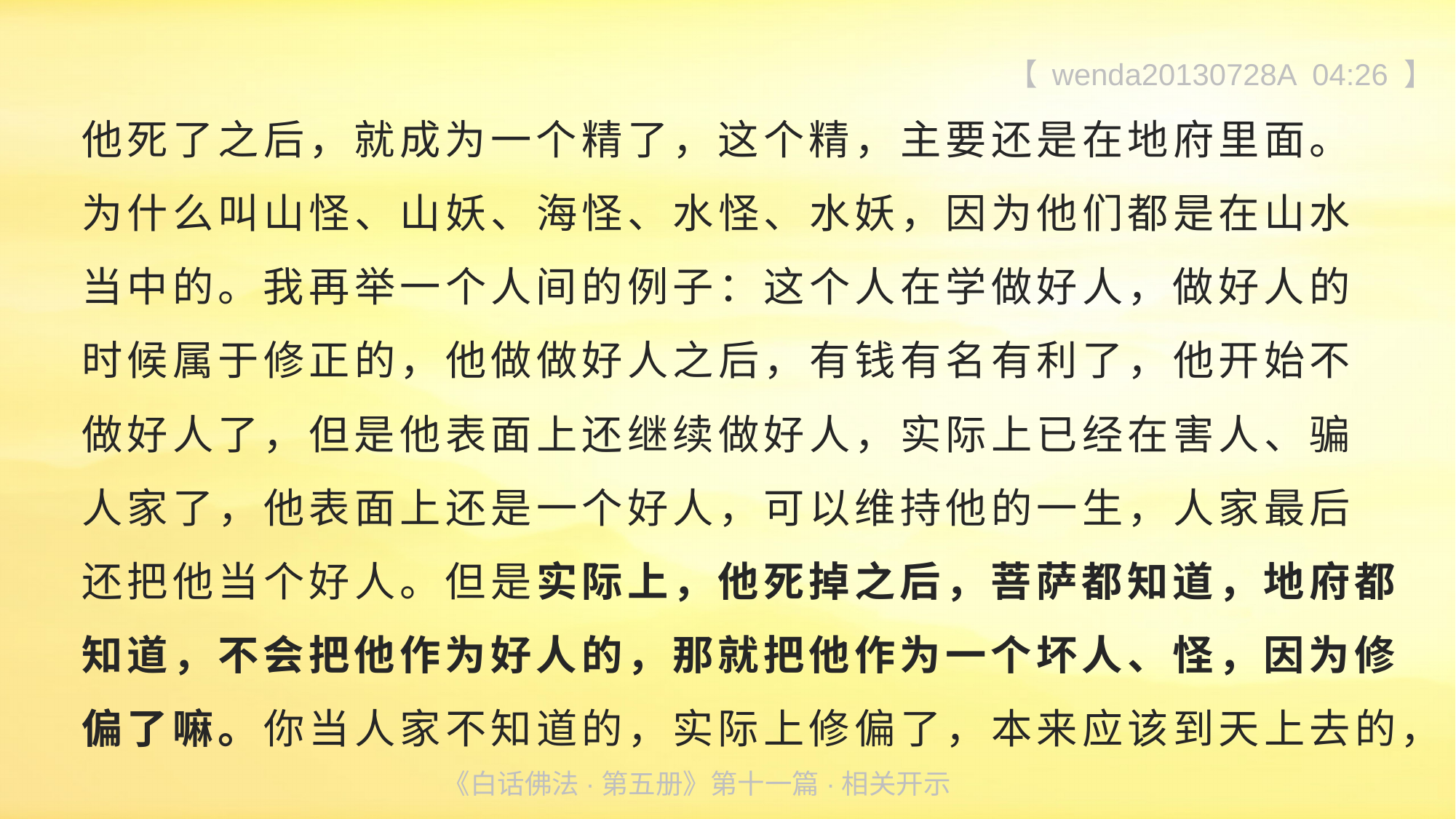

【 wenda20130728A  04:26 】
他死了之后，就成为一个精了，这个精，主要还是在地府里面。
为什么叫山怪、山妖、海怪、水怪、水妖，因为他们都是在山水
当中的。我再举一个人间的例子：这个人在学做好人，做好人的
时候属于修正的，他做做好人之后，有钱有名有利了，他开始不
做好人了，但是他表面上还继续做好人，实际上已经在害人、骗
人家了，他表面上还是一个好人，可以维持他的一生，人家最后
还把他当个好人。但是实际上，他死掉之后，菩萨都知道，地府都知道，不会把他作为好人的，那就把他作为一个坏人、怪，因为修偏了嘛。你当人家不知道的，实际上修偏了，本来应该到天上去的，
《白话佛法·第五册》第十一篇·相关开示